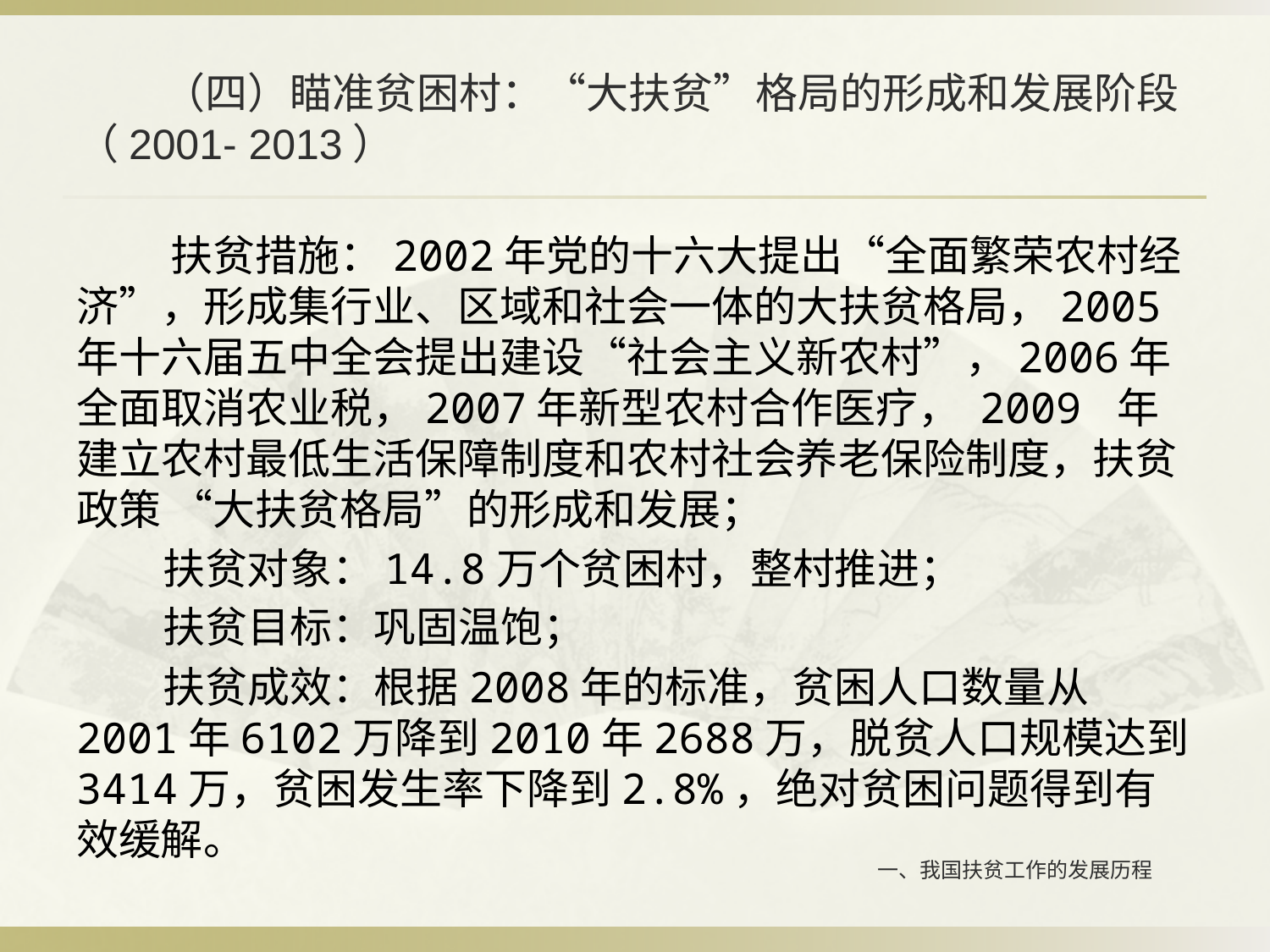

# （四）瞄准贫困村：“大扶贫”格局的形成和发展阶段 （2001- 2013）
           扶贫措施：2002年党的十六大提出“全面繁荣农村经济”，形成集行业、区域和社会一体的大扶贫格局，2005年十六届五中全会提出建设“社会主义新农村”，2006年全面取消农业税，2007年新型农村合作医疗， 2009 年建立农村最低生活保障制度和农村社会养老保险制度，扶贫政策 “大扶贫格局”的形成和发展；
        扶贫对象：14.8万个贫困村，整村推进；
        扶贫目标：巩固温饱；
        扶贫成效：根据2008年的标准，贫困人口数量从2001年6102万降到2010年2688万，脱贫人口规模达到3414万，贫困发生率下降到2.8%，绝对贫困问题得到有效缓解。
一、我国扶贫工作的发展历程